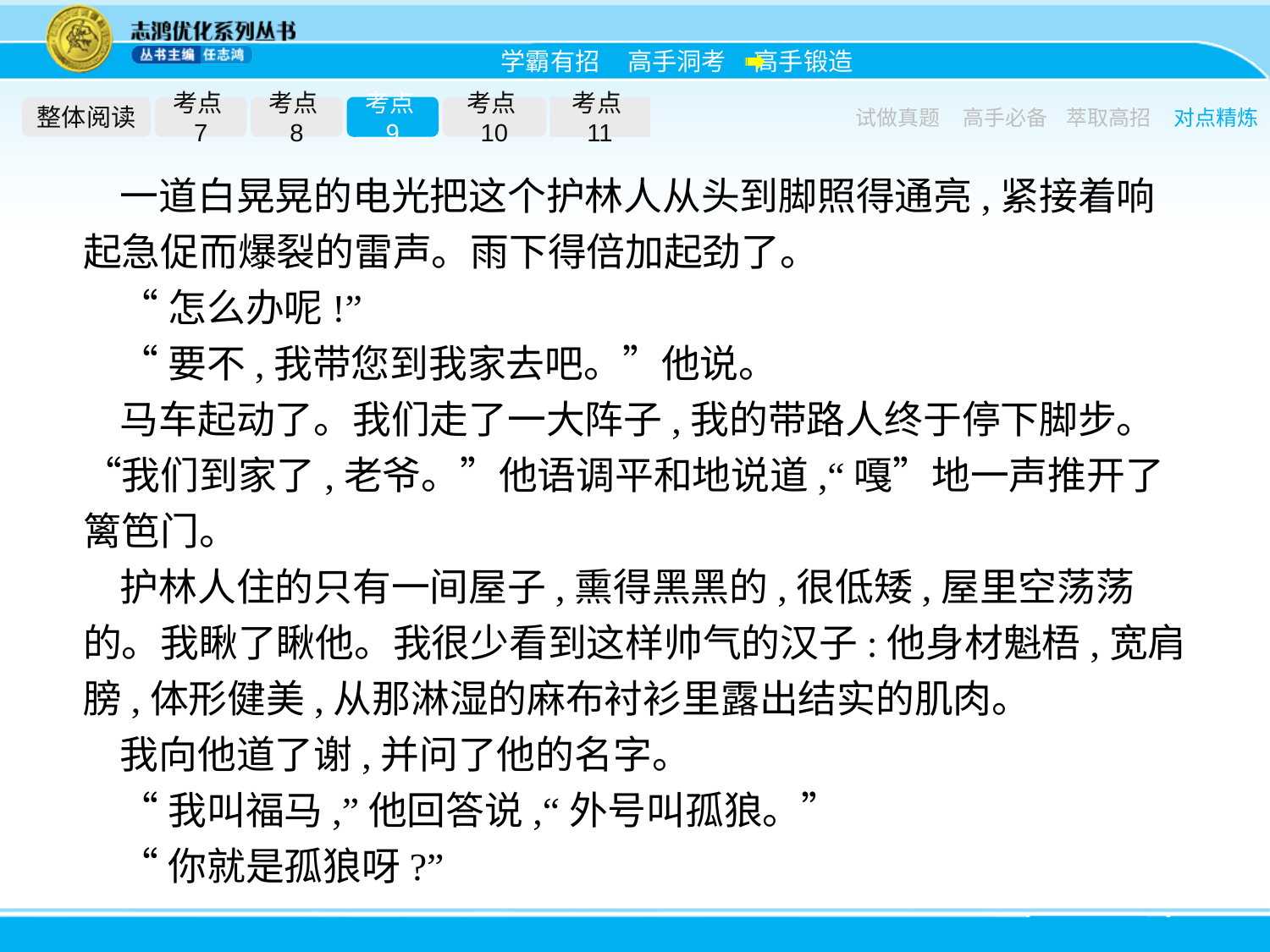

整体阅读
考点7
考点8
考点9
考点10
考点11
试做真题
高手必备
萃取高招
对点精炼
一道白晃晃的电光把这个护林人从头到脚照得通亮,紧接着响起急促而爆裂的雷声。雨下得倍加起劲了。
“怎么办呢!”
“要不,我带您到我家去吧。”他说。
马车起动了。我们走了一大阵子,我的带路人终于停下脚步。“我们到家了,老爷。”他语调平和地说道,“嘎”地一声推开了篱笆门。
护林人住的只有一间屋子,熏得黑黑的,很低矮,屋里空荡荡的。我瞅了瞅他。我很少看到这样帅气的汉子:他身材魁梧,宽肩膀,体形健美,从那淋湿的麻布衬衫里露出结实的肌肉。
我向他道了谢,并问了他的名字。
“我叫福马,”他回答说,“外号叫孤狼。”
“你就是孤狼呀?”